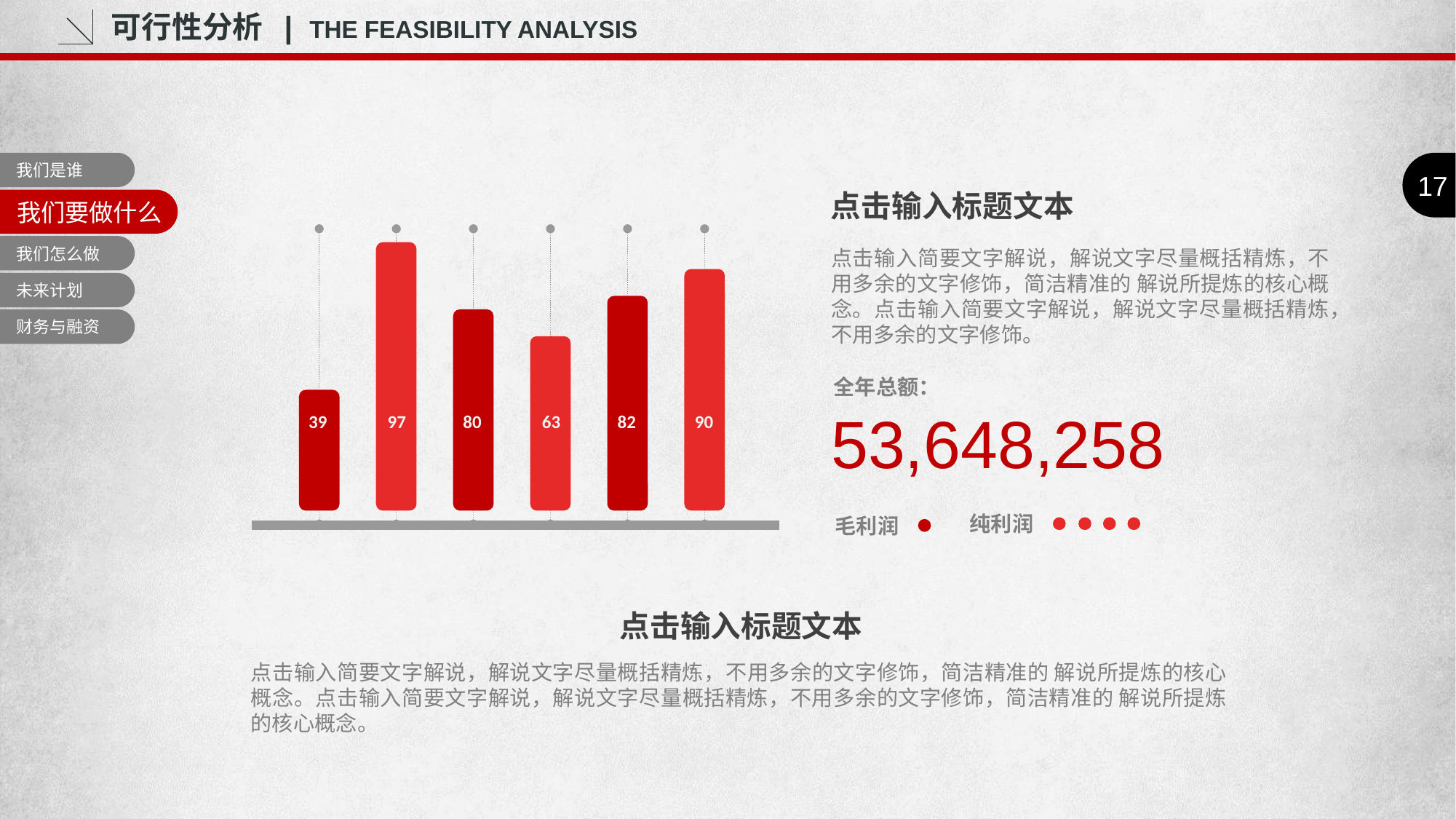

可行性分析  |  THE FEASIBILITY ANALYSIS

我们是谁

17
点击输入标题文本

我们要做什么

我们怎么做
点击输入简要文字解说，解说文字尽量概括精炼，不用多余的文字修饰，简洁精准的 解说所提炼的核心概念。点击输入简要文字解说，解说文字尽量概括精炼，不用多余的文字修饰。

未来计划

财务与融资
全年总额：
53,648,258
39
97
80
63
82
90
纯利润
毛利润

点击输入标题文本
点击输入简要文字解说，解说文字尽量概括精炼，不用多余的文字修饰，简洁精准的 解说所提炼的核心概念。点击输入简要文字解说，解说文字尽量概括精炼，不用多余的文字修饰，简洁精准的 解说所提炼的核心概念。